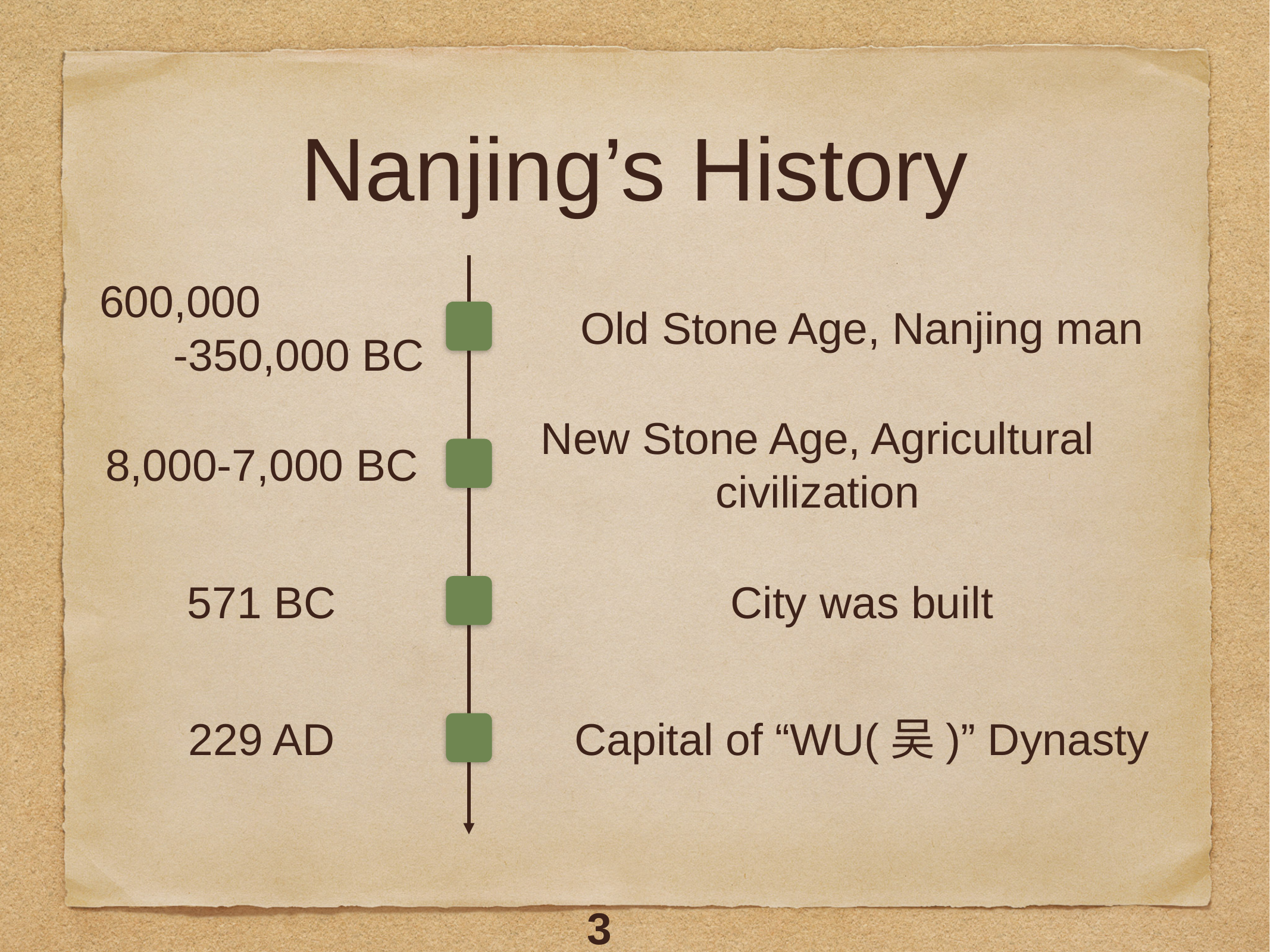

# Nanjing’s History
600,000
      -350,000 BC

Old Stone Age, Nanjing man

New Stone Age, Agricultural civilization
8,000-7,000 BC

571 BC
City was built

229 AD
Capital of “WU(吴)” Dynasty

3